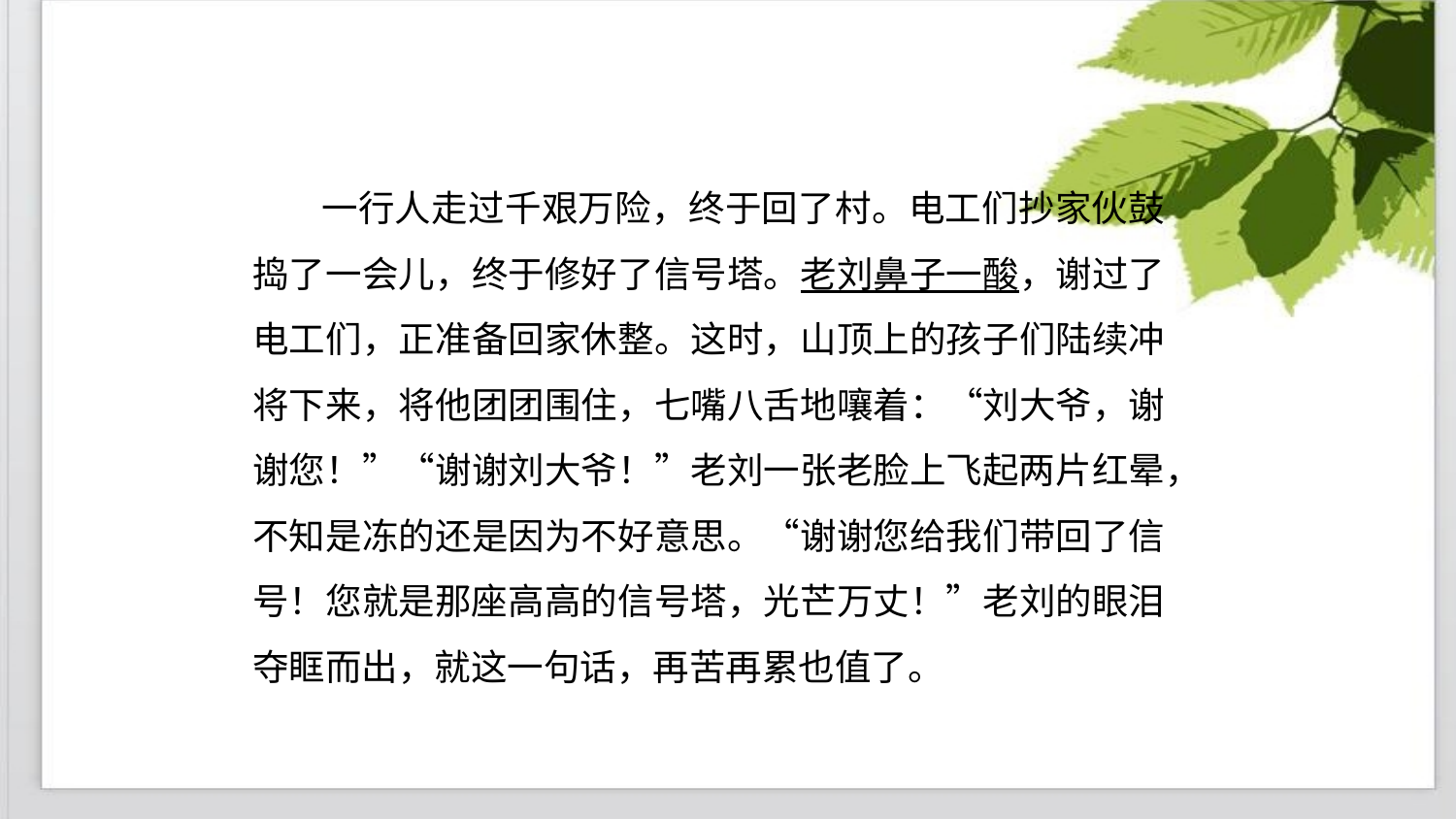

一行人走过千艰万险，终于回了村。电工们抄家伙鼓捣了一会儿，终于修好了信号塔。老刘鼻子一酸，谢过了电工们，正准备回家休整。这时，山顶上的孩子们陆续冲将下来，将他团团围住，七嘴八舌地嚷着：“刘大爷，谢谢您！”“谢谢刘大爷！”老刘一张老脸上飞起两片红晕，不知是冻的还是因为不好意思。“谢谢您给我们带回了信号！您就是那座高高的信号塔，光芒万丈！”老刘的眼泪夺眶而出，就这一句话，再苦再累也值了。